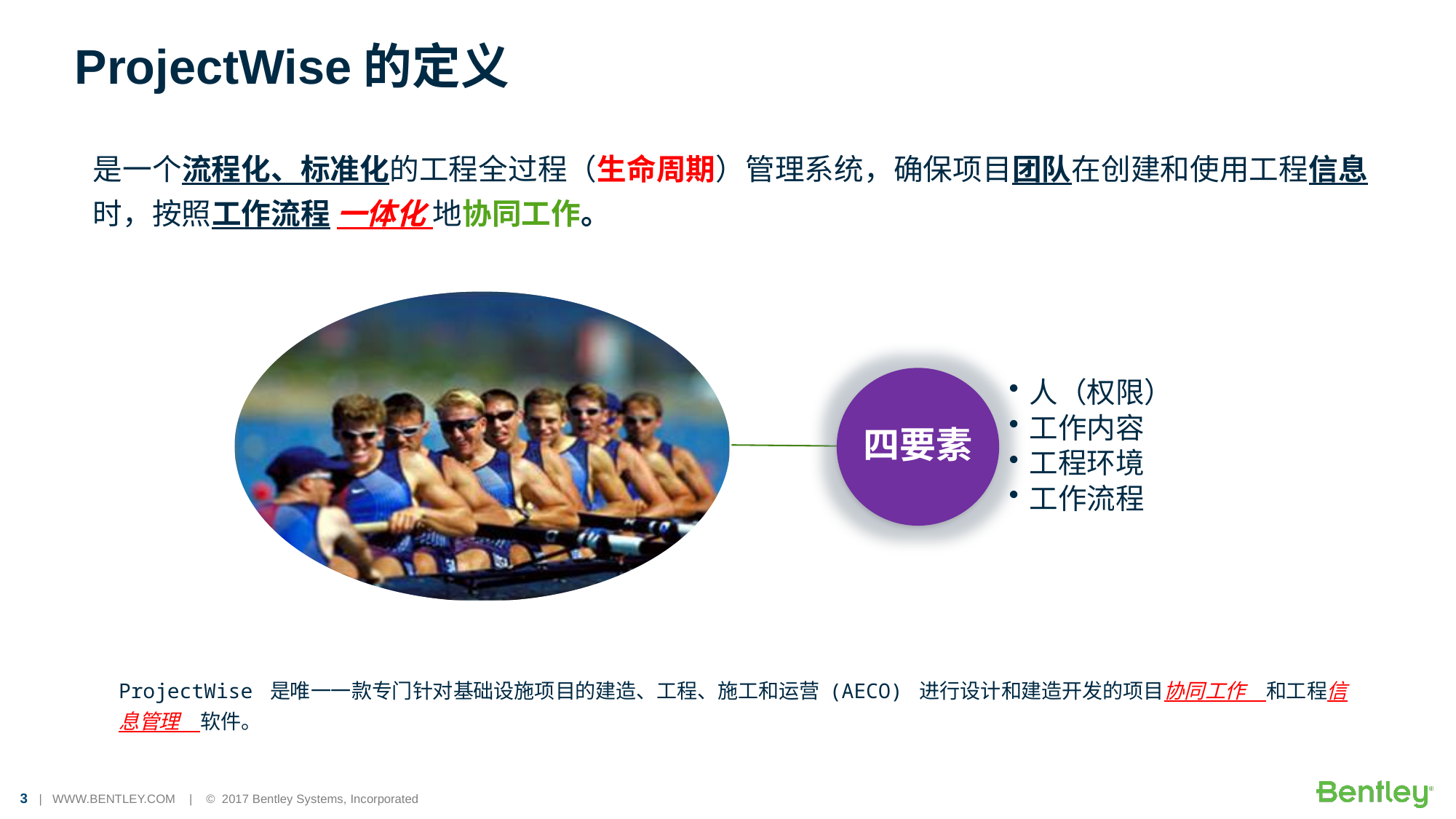

# ProjectWise的定义
是一个流程化、标准化的工程全过程（生命周期）管理系统，确保项目团队在创建和使用工程信息时，按照工作流程 一体化 地协同工作。

四要素
人（权限）
工作内容
工程环境
工作流程
ProjectWise 是唯一一款专门针对基础设施项目的建造、工程、施工和运营 (AECO) 进行设计和建造开发的项目协同工作　和工程信息管理　软件。